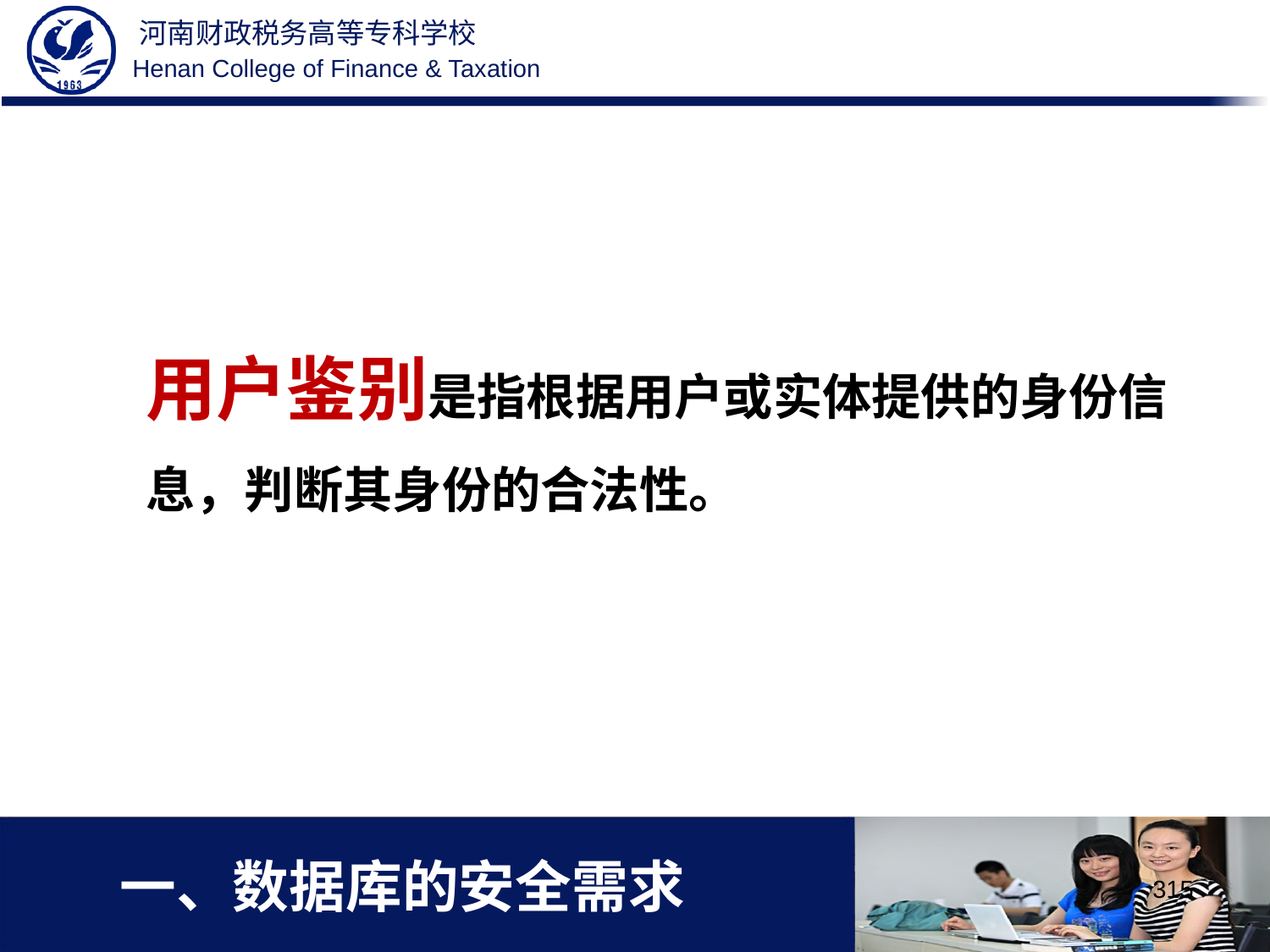

用户鉴别是指根据用户或实体提供的身份信息，判断其身份的合法性。
# 一、数据库的安全需求
315